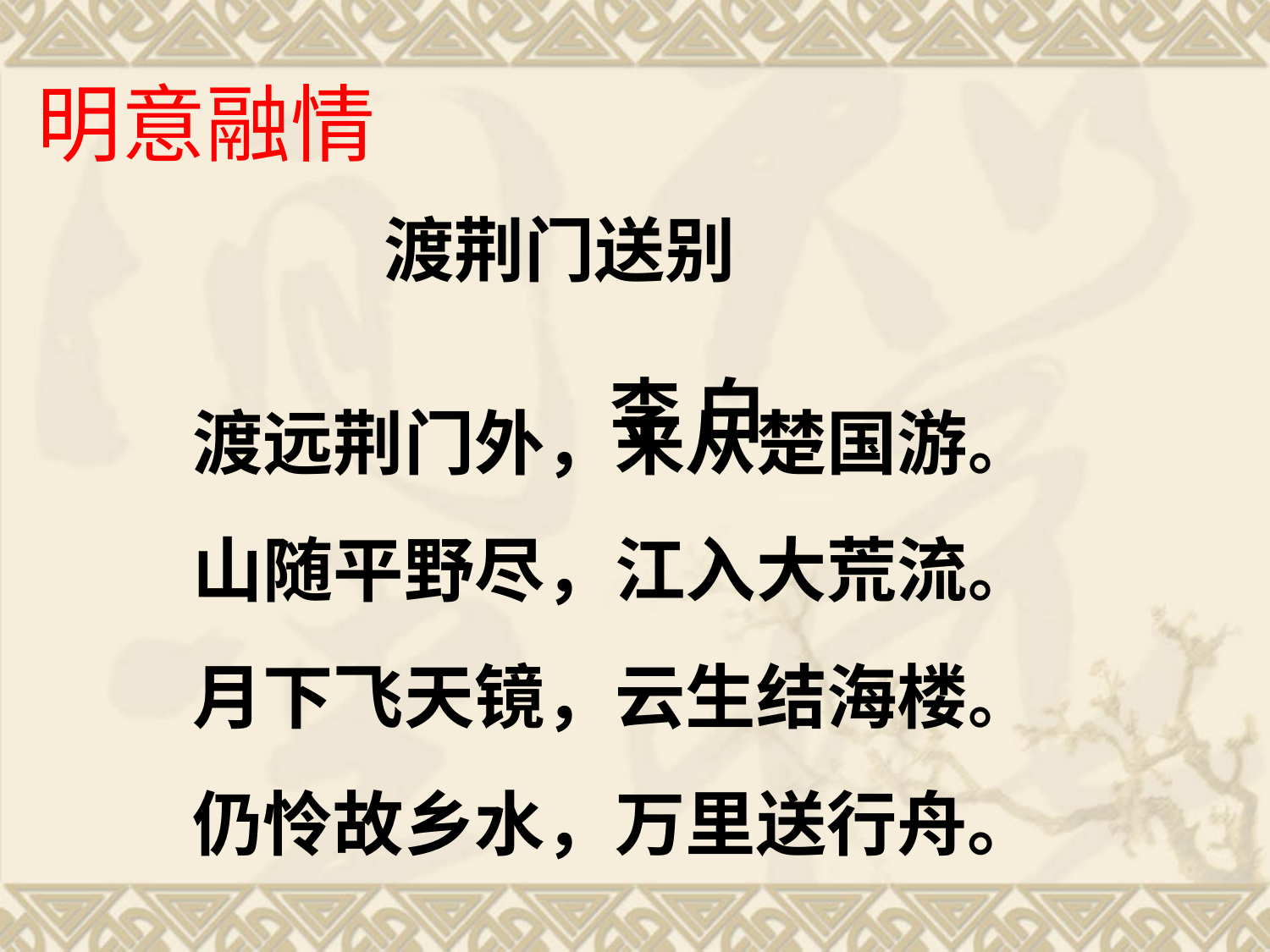

明意融情
渡荆门送别
             李 白
渡远荆门外，来从楚国游。
山随平野尽，江入大荒流。
月下飞天镜，云生结海楼。
仍怜故乡水，万里送行舟。